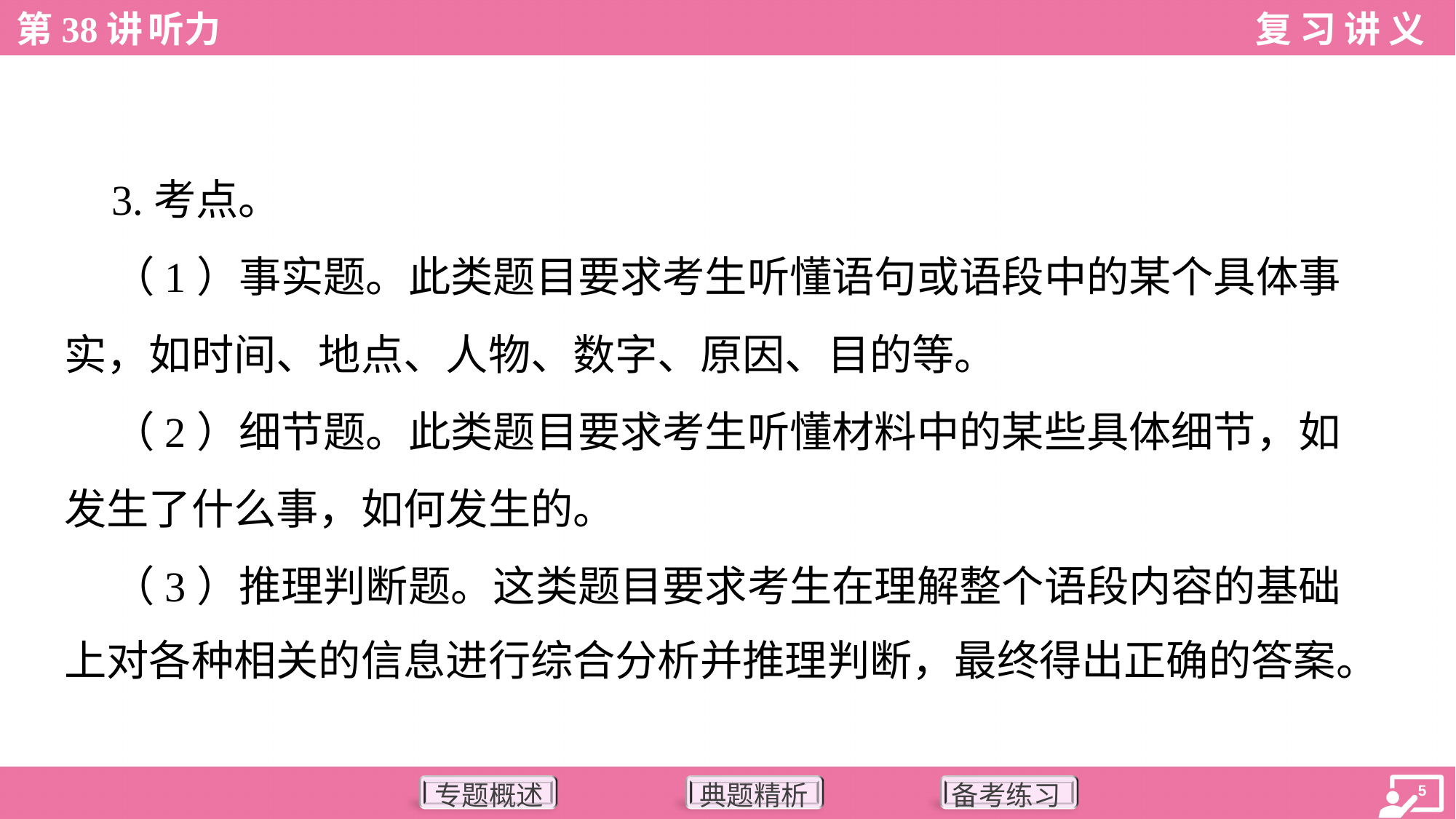

3.考点。
    （1）事实题。此类题目要求考生听懂语句或语段中的某个具体事
实，如时间、地点、人物、数字、原因、目的等。
    （2）细节题。此类题目要求考生听懂材料中的某些具体细节，如
发生了什么事，如何发生的。
    （3）推理判断题。这类题目要求考生在理解整个语段内容的基础
上对各种相关的信息进行综合分析并推理判断，最终得出正确的答案。